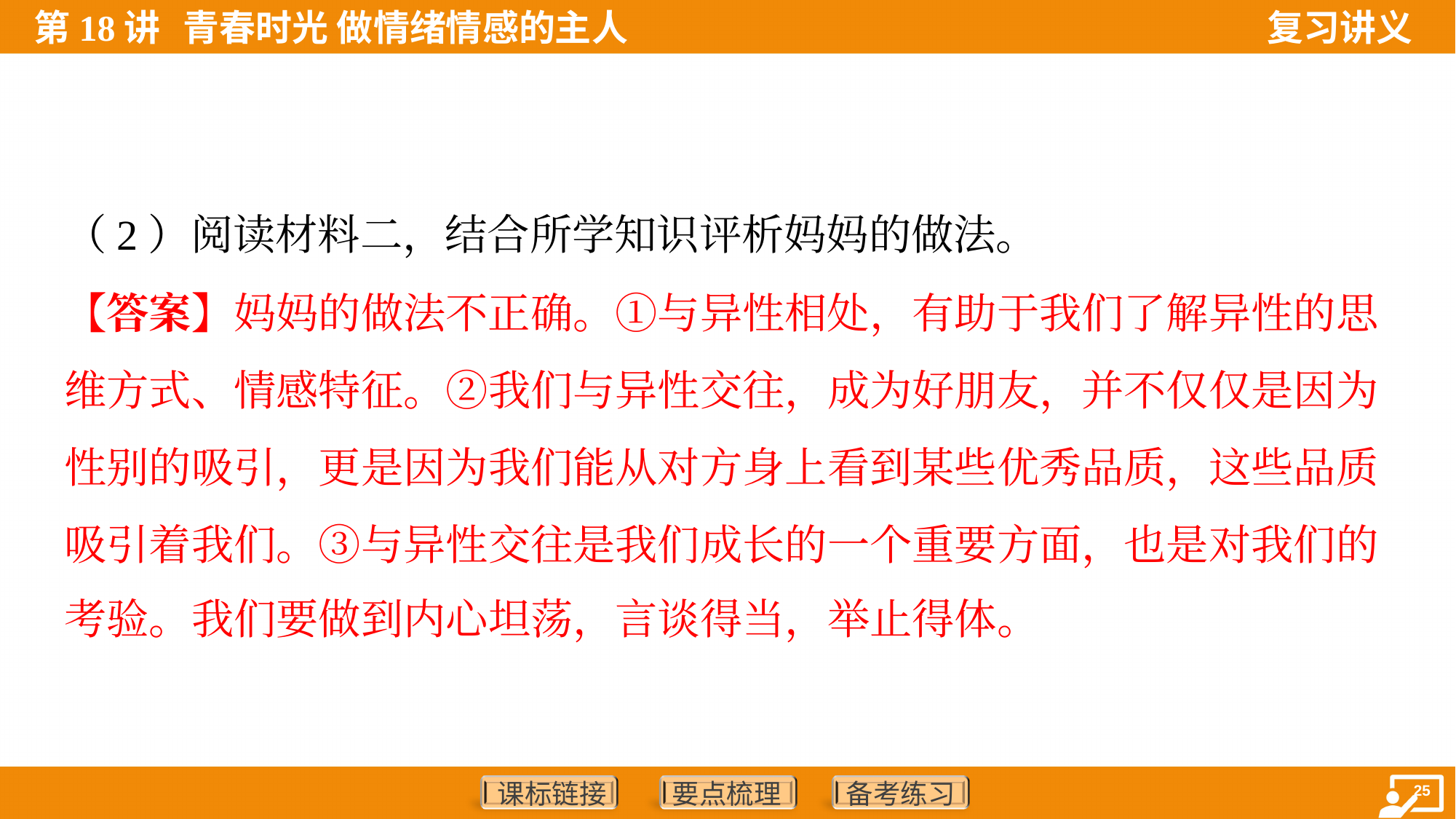

（2）阅读材料二，结合所学知识评析妈妈的做法。
【答案】妈妈的做法不正确。①与异性相处，有助于我们了解异性的思
维方式、情感特征。②我们与异性交往，成为好朋友，并不仅仅是因为
性别的吸引，更是因为我们能从对方身上看到某些优秀品质，这些品质
吸引着我们。③与异性交往是我们成长的一个重要方面，也是对我们的
考验。我们要做到内心坦荡，言谈得当，举止得体。